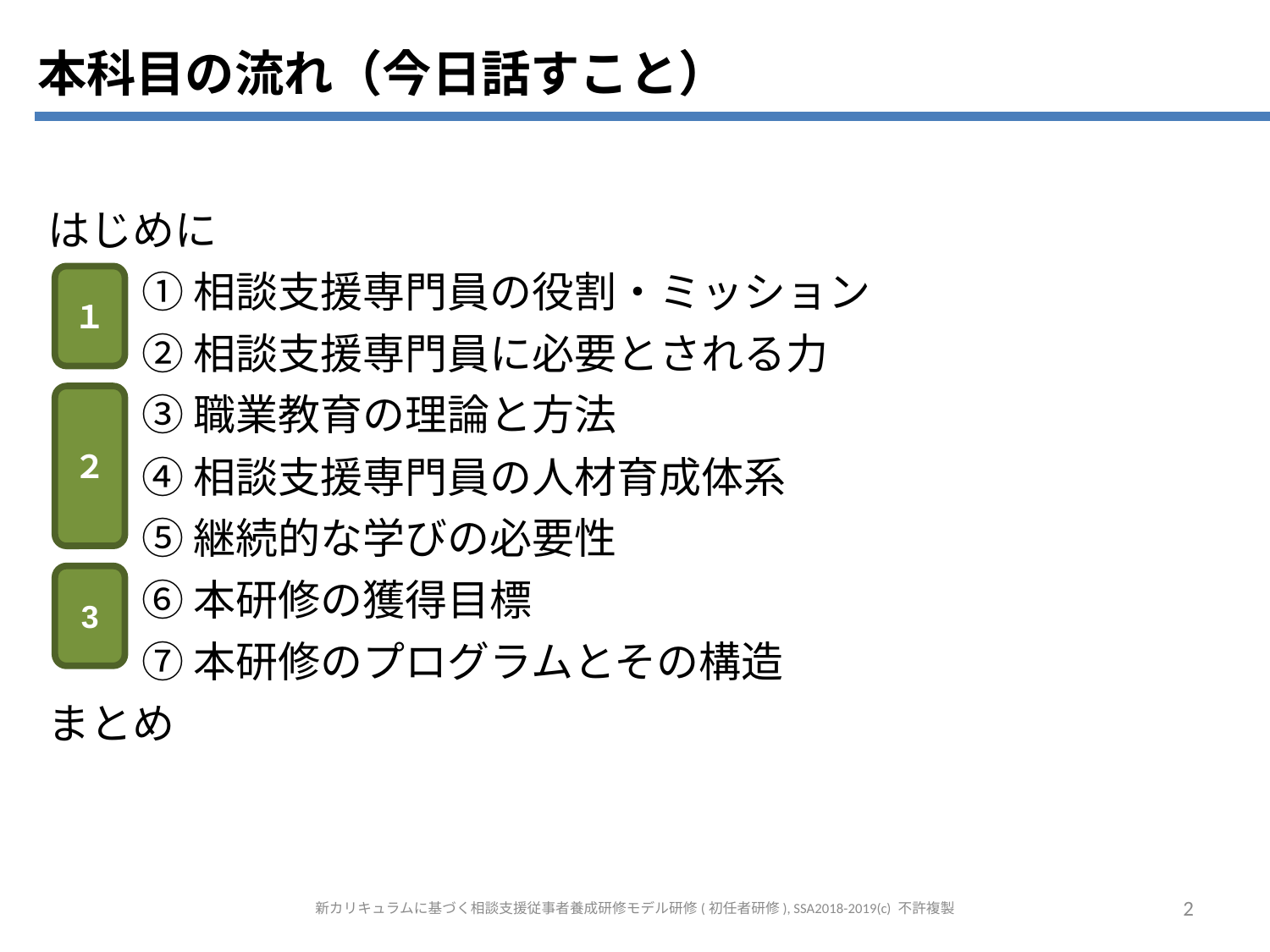

本科目の流れ（今日話すこと）
はじめに
　　 ① 相談支援専門員の役割・ミッション
　　 ② 相談支援専門員に必要とされる力
　　 ③ 職業教育の理論と方法
　　 ④ 相談支援専門員の人材育成体系
　　 ⑤ 継続的な学びの必要性
　　 ⑥ 本研修の獲得目標
　　 ⑦ 本研修のプログラムとその構造
まとめ
１
２
3
新カリキュラムに基づく相談支援従事者養成研修モデル研修(初任者研修), SSA2018-2019(c) 不許複製
2